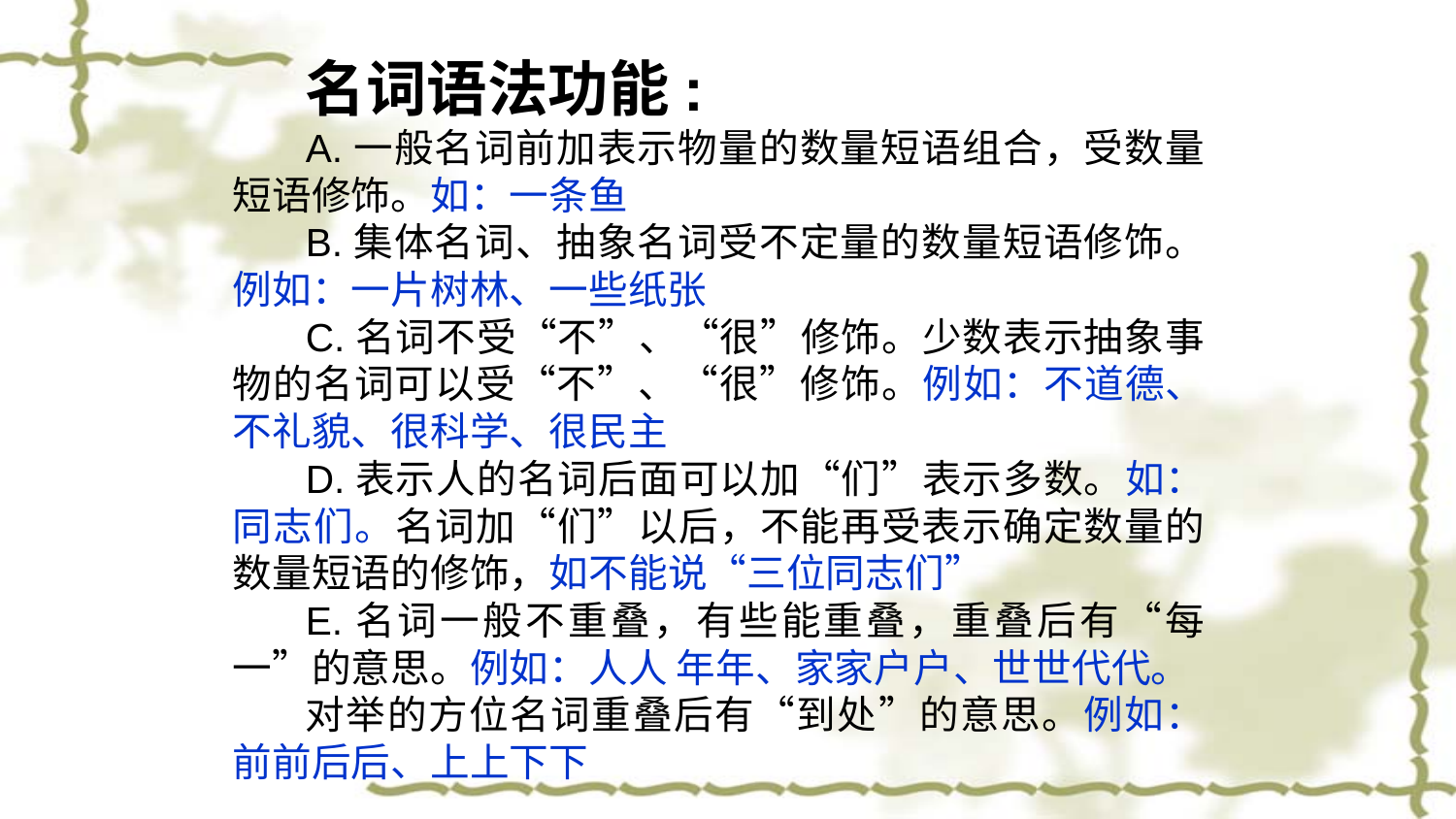

名词语法功能:
A.一般名词前加表示物量的数量短语组合，受数量短语修饰。如：一条鱼
B.集体名词、抽象名词受不定量的数量短语修饰。例如：一片树林、一些纸张
C.名词不受“不”、“很”修饰。少数表示抽象事物的名词可以受“不”、“很”修饰。例如：不道德、不礼貌、很科学、很民主
D.表示人的名词后面可以加“们”表示多数。如：同志们。名词加“们”以后，不能再受表示确定数量的数量短语的修饰，如不能说“三位同志们”
E.名词一般不重叠，有些能重叠，重叠后有“每一”的意思。例如：人人 年年、家家户户、世世代代。
对举的方位名词重叠后有“到处”的意思。例如：前前后后、上上下下